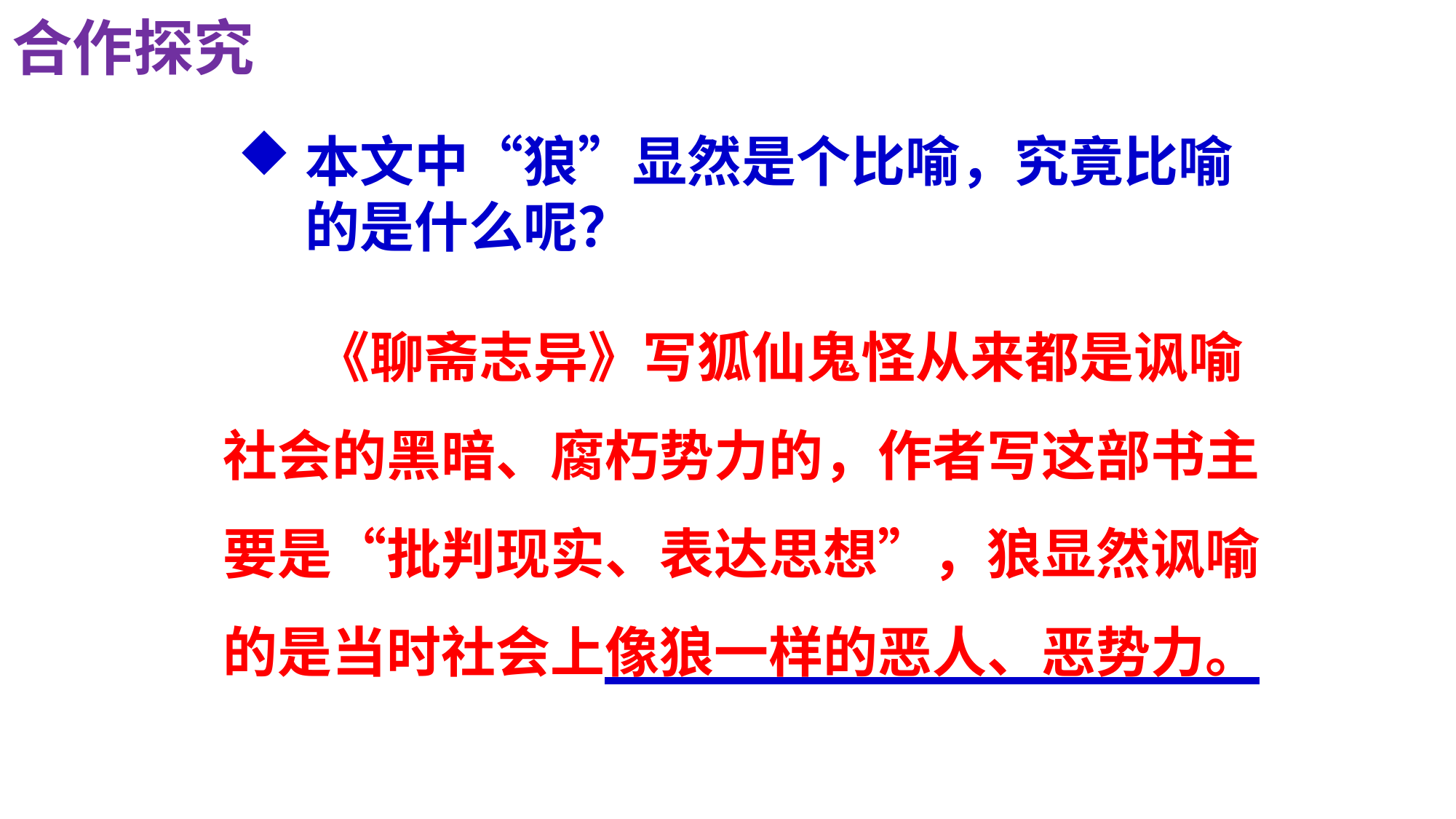

合作探究
本文中“狼”显然是个比喻，究竟比喻的是什么呢？
  《聊斋志异》写狐仙鬼怪从来都是讽喻社会的黑暗、腐朽势力的，作者写这部书主要是“批判现实、表达思想”，狼显然讽喻的是当时社会上像狼一样的恶人、恶势力。